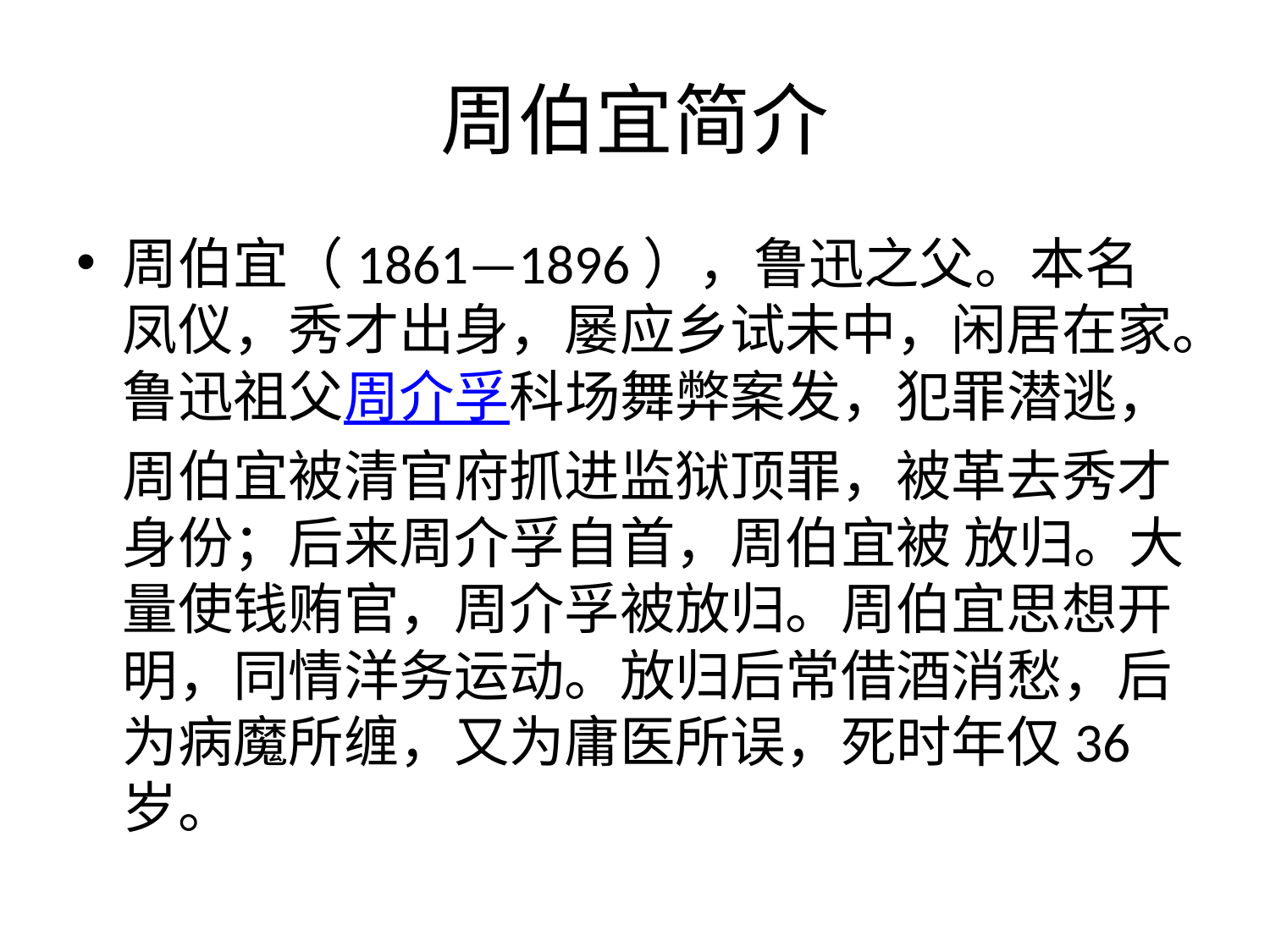

# 周伯宜简介
周伯宜（1861—1896），鲁迅之父。本名凤仪，秀才出身，屡应乡试未中，闲居在家。鲁迅祖父周介孚科场舞弊案发，犯罪潜逃，周伯宜被清官府抓进监狱顶罪，被革去秀才身份；后来周介孚自首，周伯宜被 放归。大量使钱贿官，周介孚被放归。周伯宜思想开明，同情洋务运动。放归后常借酒消愁，后为病魔所缠，又为庸医所误，死时年仅36岁。